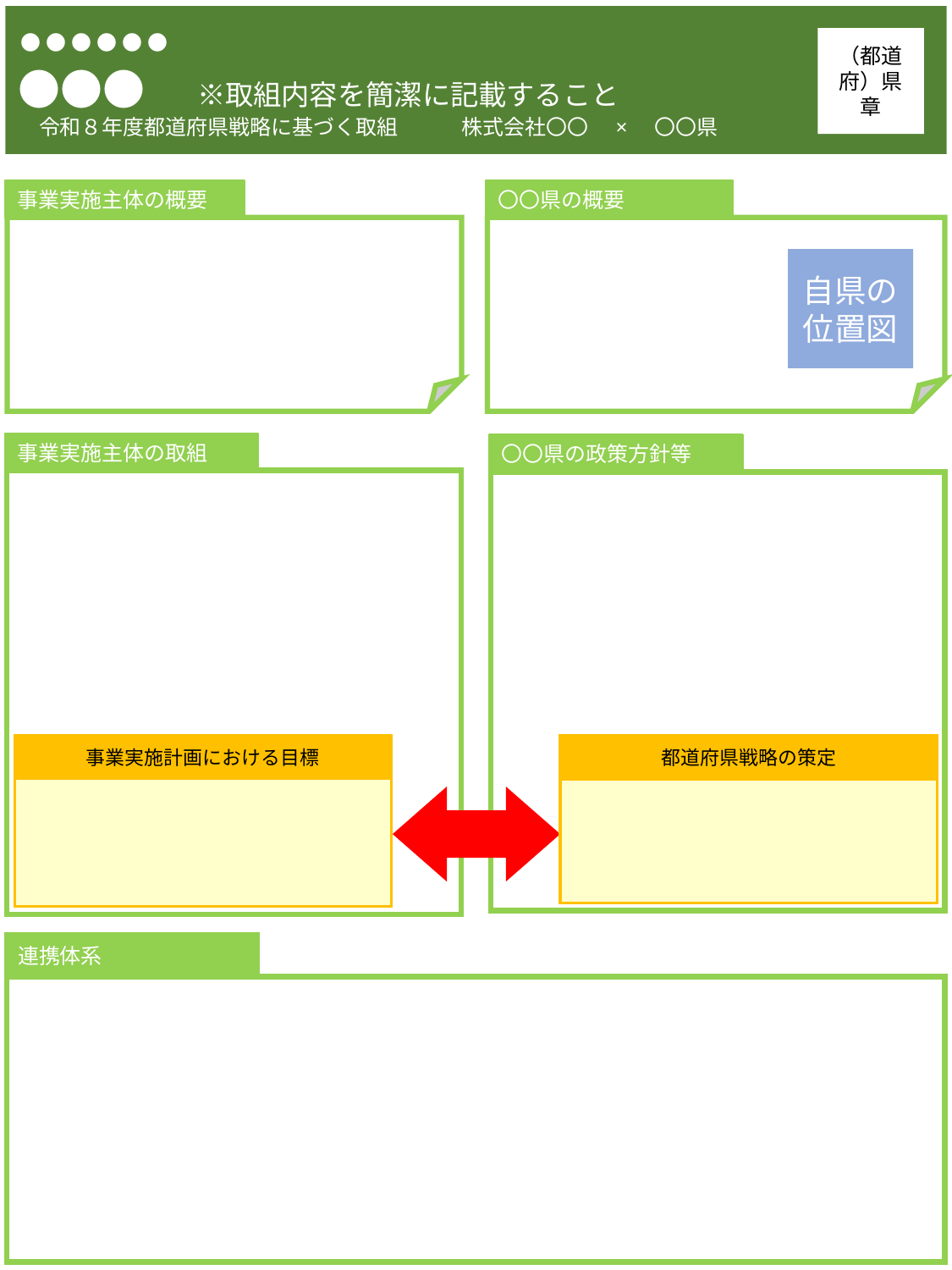

●●●●●●
●●●　※取組内容を簡潔に記載すること
　令和８年度都道府県戦略に基づく取組　　　株式会社〇〇　×　〇〇県

（都道府）県章
事業実施主体の概要
〇〇県の概要

自県の
位置図
事業実施主体の取組
〇〇県の政策方針等

事業実施計画における目標

都道府県戦略の策定

連携体系